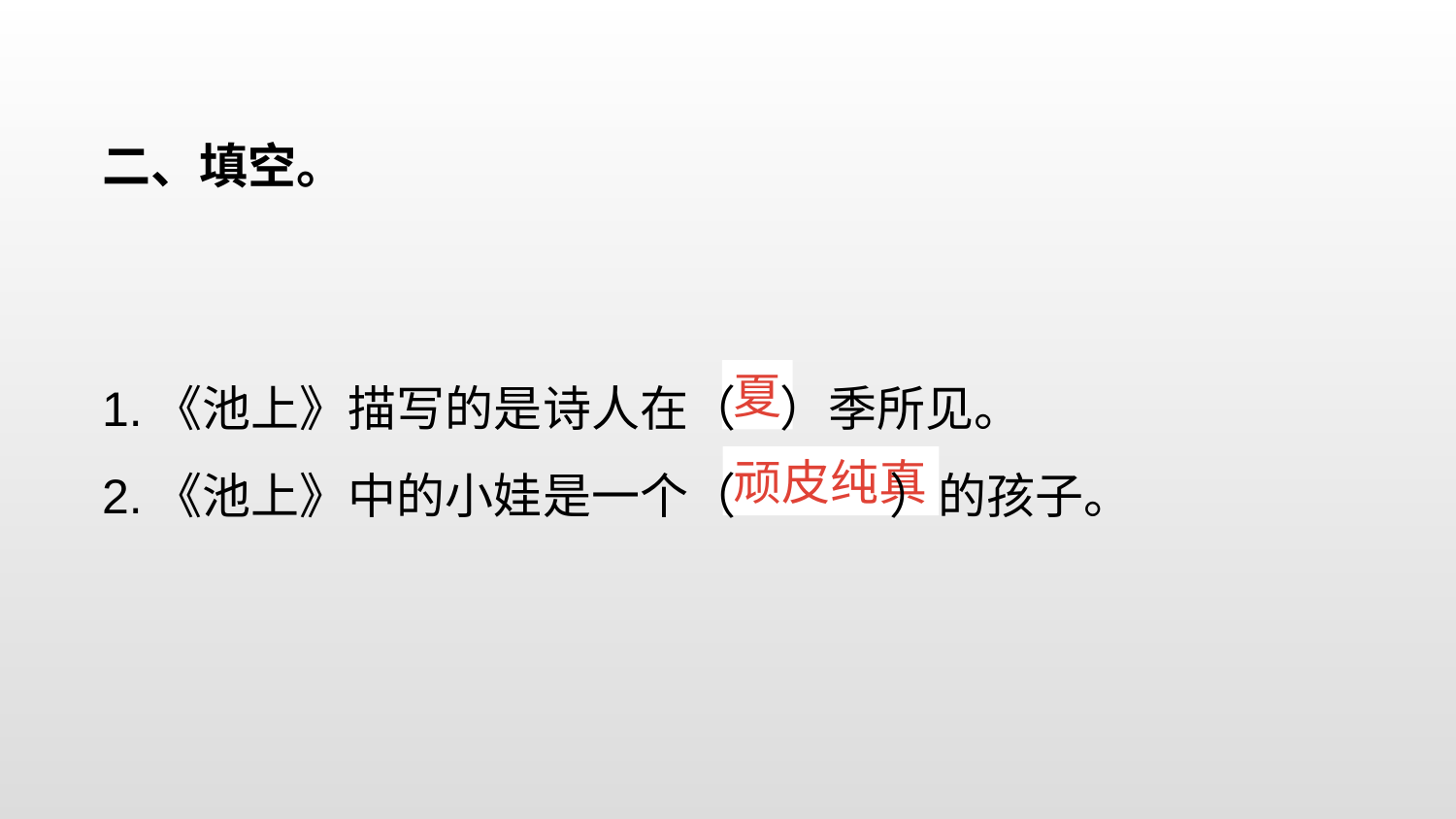

二、填空。

1.《池上》描写的是诗人在（    ）季所见。
2.《池上》中的小娃是一个（              ）的孩子。
夏
顽皮纯真